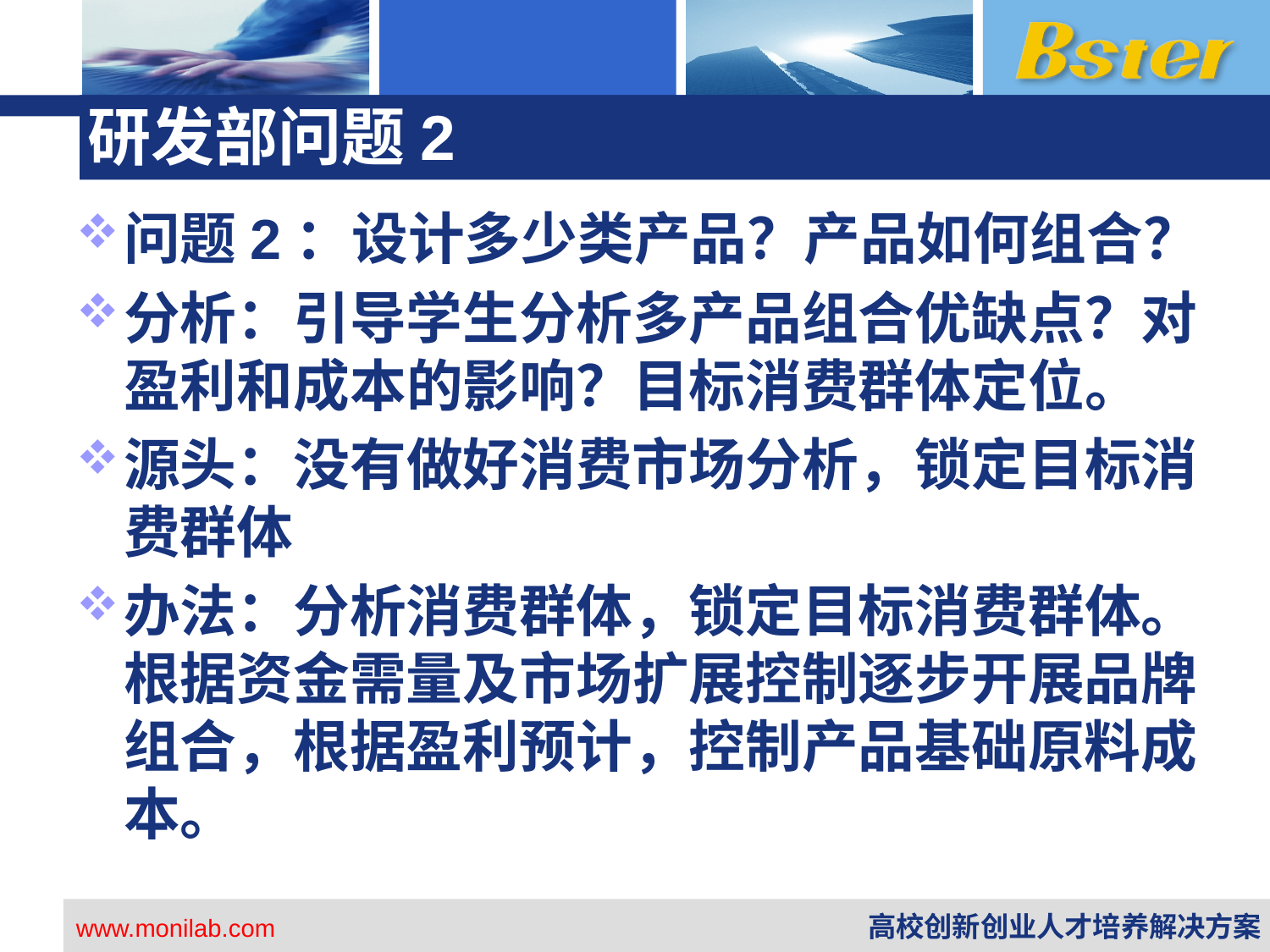

# 研发部问题2
问题2：设计多少类产品？产品如何组合？
分析：引导学生分析多产品组合优缺点？对盈利和成本的影响？目标消费群体定位。
源头：没有做好消费市场分析，锁定目标消费群体
办法：分析消费群体，锁定目标消费群体。根据资金需量及市场扩展控制逐步开展品牌组合，根据盈利预计，控制产品基础原料成本。